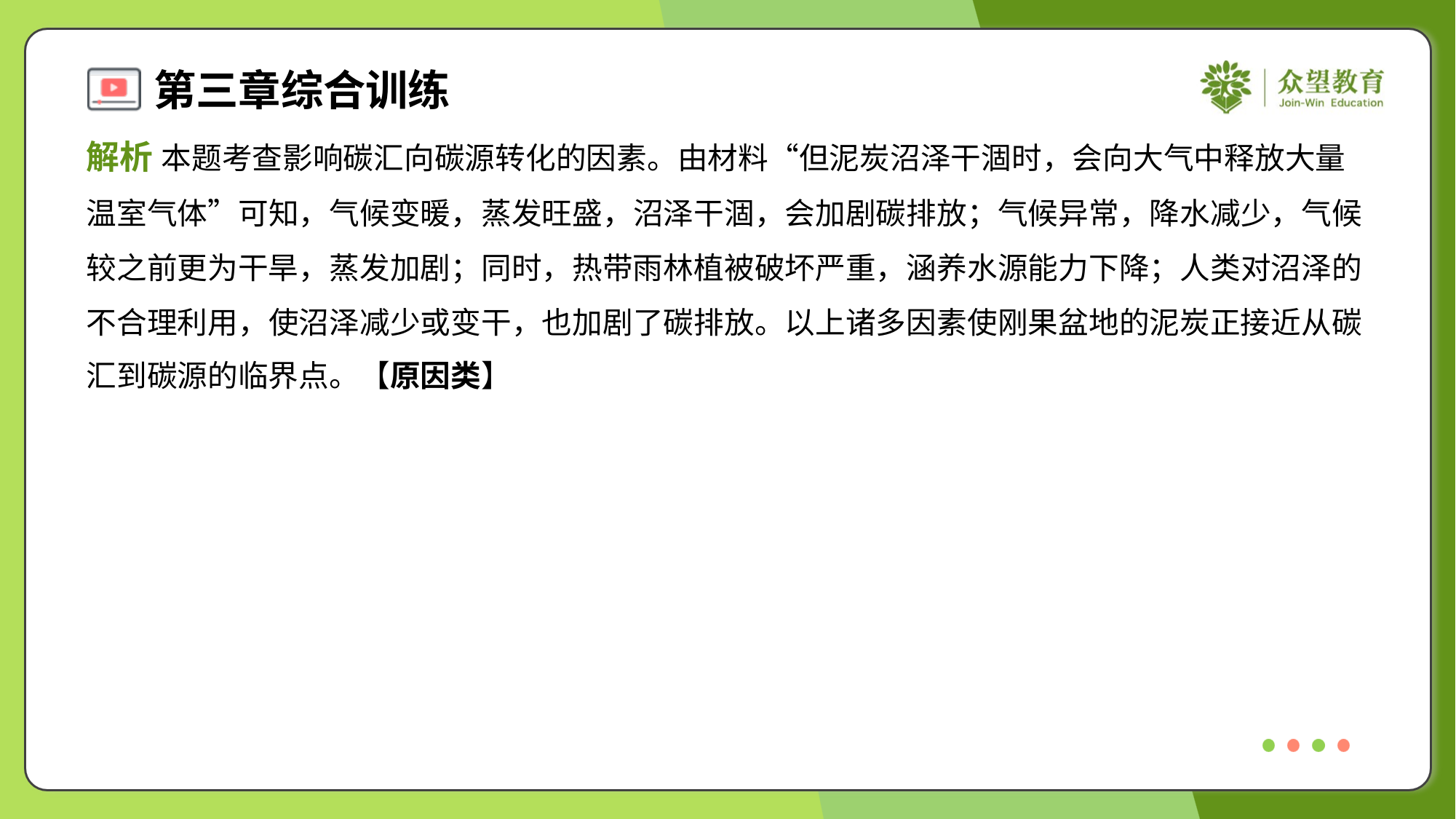

解析 本题考查影响碳汇向碳源转化的因素。由材料“但泥炭沼泽干涸时，会向大气中释放大量
温室气体”可知，气候变暖，蒸发旺盛，沼泽干涸，会加剧碳排放；气候异常，降水减少，气候
较之前更为干旱，蒸发加剧；同时，热带雨林植被破坏严重，涵养水源能力下降；人类对沼泽的
不合理利用，使沼泽减少或变干，也加剧了碳排放。以上诸多因素使刚果盆地的泥炭正接近从碳
汇到碳源的临界点。【原因类】